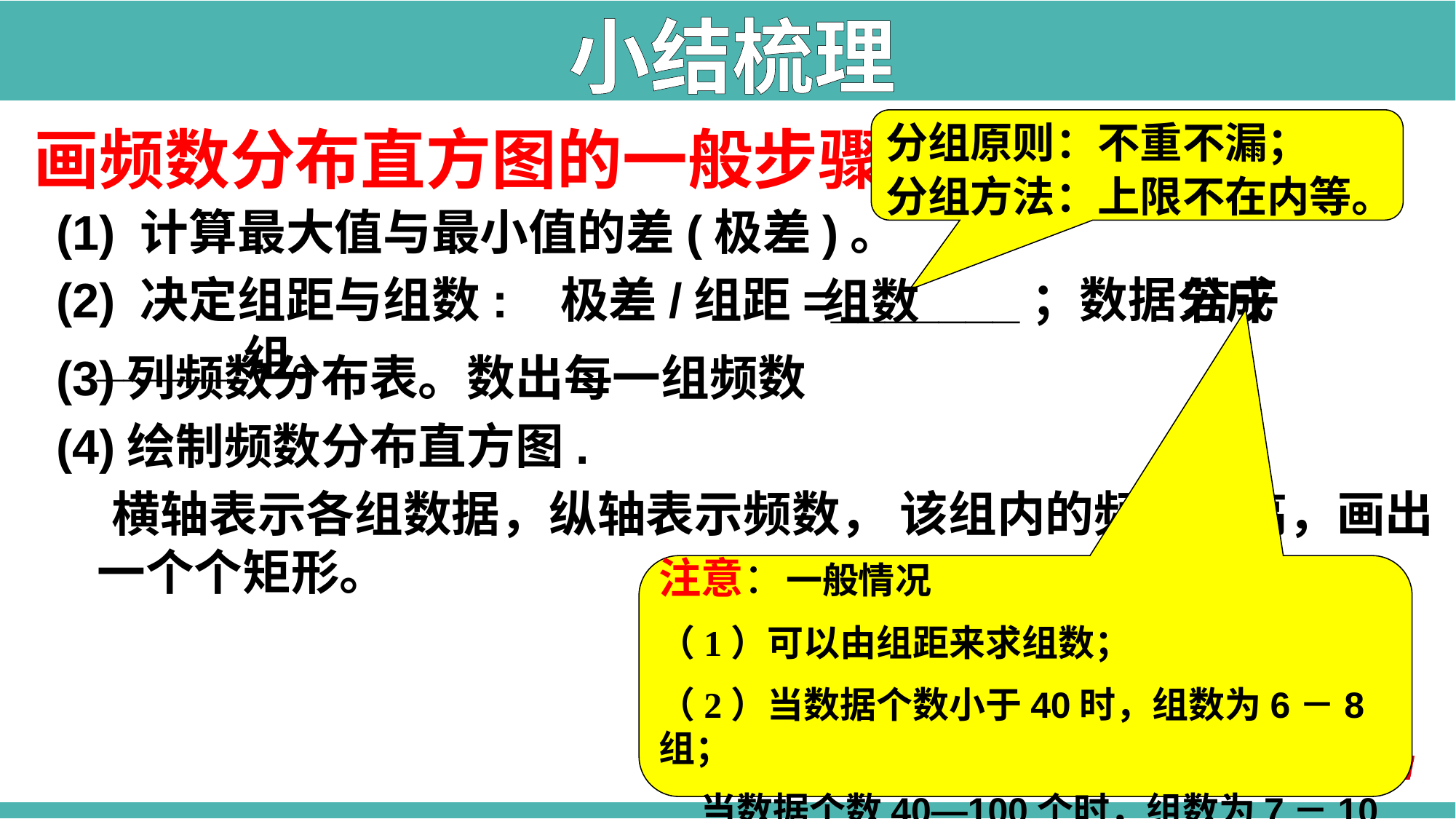

小结梳理

分组原则：不重不漏；
分组方法：上限不在内等。
画频数分布直方图的一般步骤:
(1) 计算最大值与最小值的差(极差)。
(2) 决定组距与组数:   极差/组距=_______；数据分成_____组。

若干
组数

(3)列频数分布表。数出每一组频数
(4)绘制频数分布直方图.
    横轴表示各组数据，纵轴表示频数， 该组内的频数为高，画出一个个矩形。
注意：一般情况
（1）可以由组距来求组数；
（2）当数据个数小于40时，组数为6－8组；
    当数据个数40—100个时，组数为7－10组；